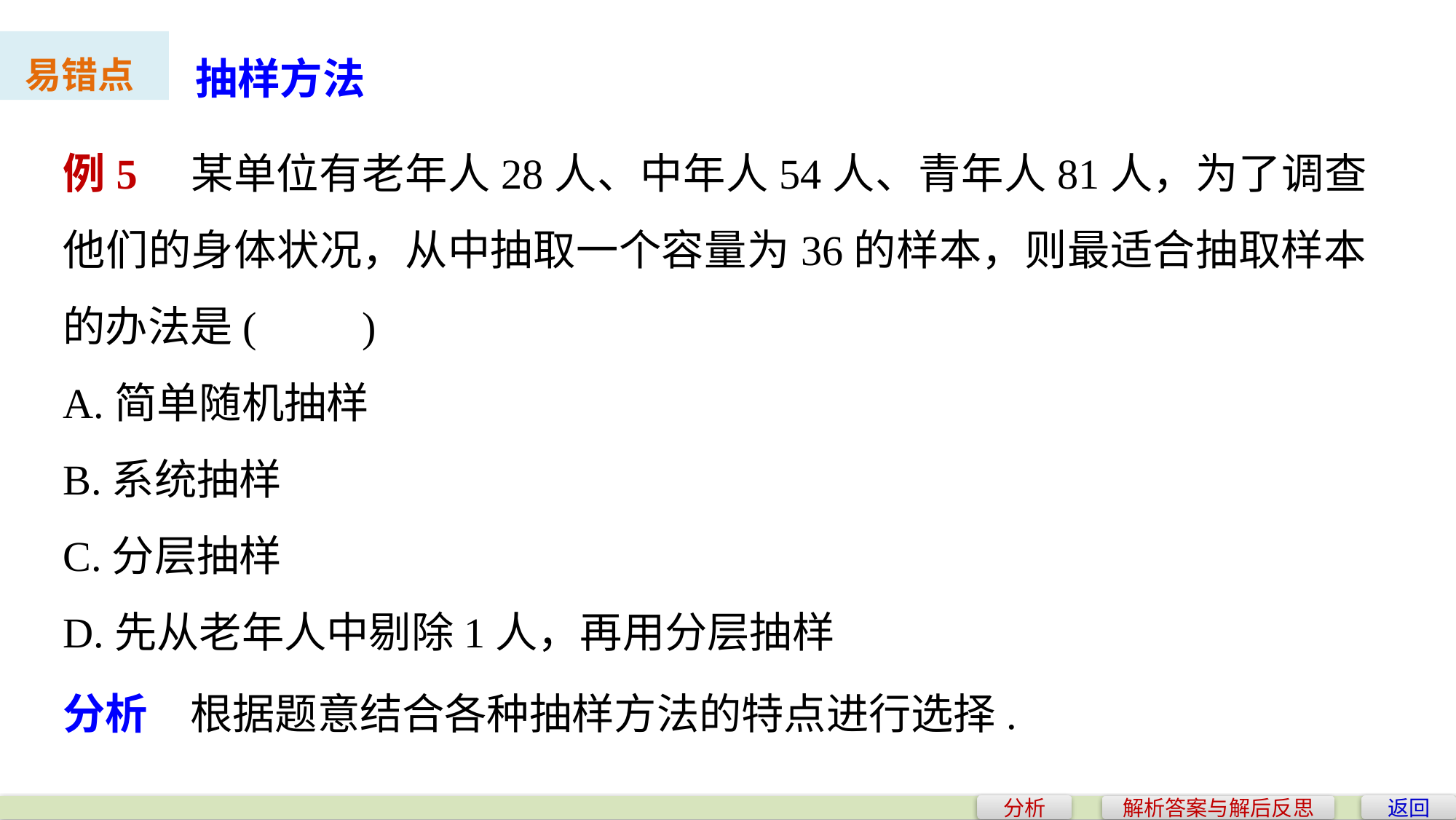

抽样方法

易错点
例5　某单位有老年人28人、中年人54人、青年人81人，为了调查他们的身体状况，从中抽取一个容量为36的样本，则最适合抽取样本的办法是(　　)
A.简单随机抽样
B.系统抽样
C.分层抽样
D.先从老年人中剔除1人，再用分层抽样
分析　根据题意结合各种抽样方法的特点进行选择.
分析
返回
解析答案与解后反思